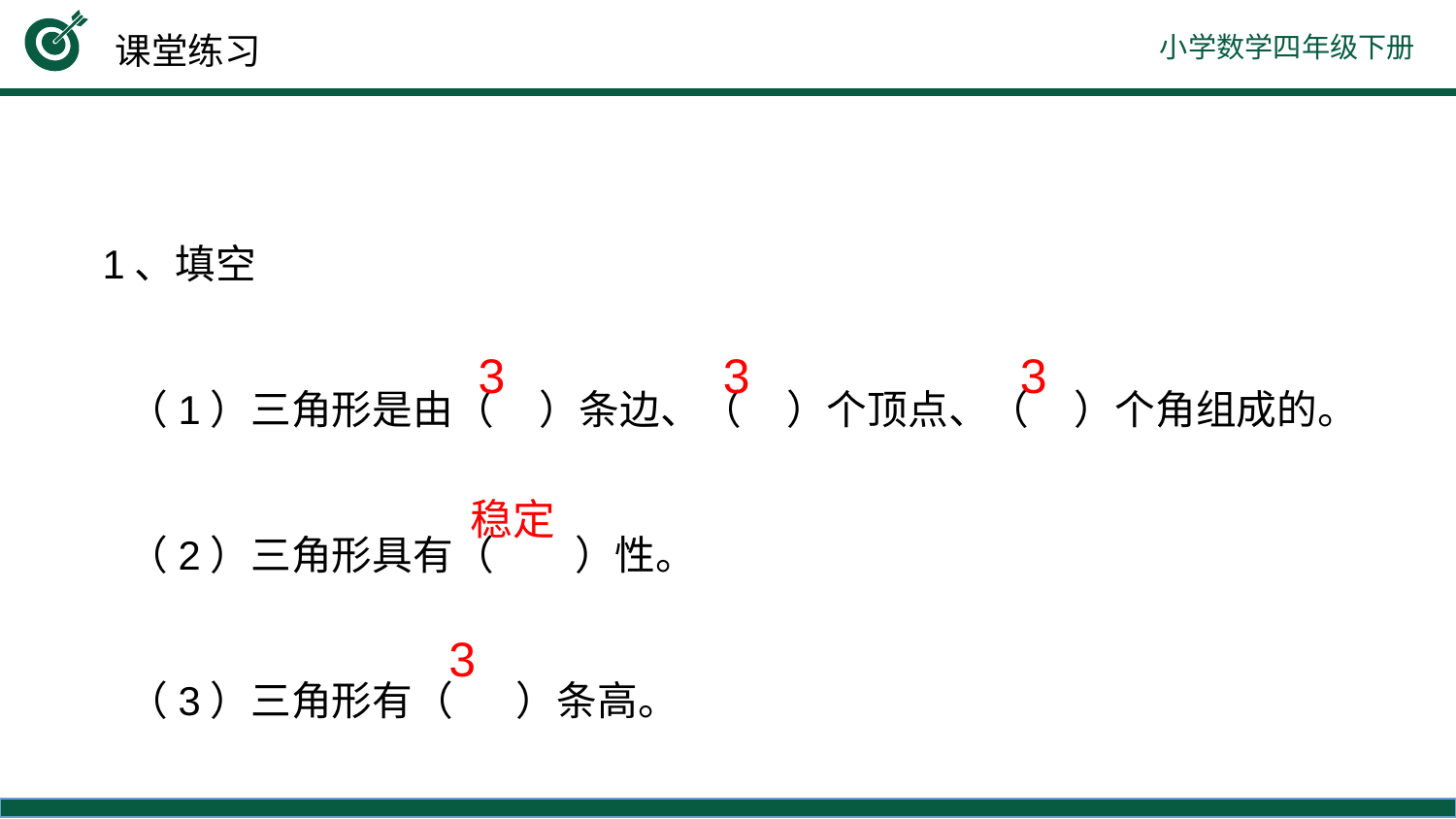

课堂练习
 1、填空
   （1）三角形是由（     ）条边、（     ）个顶点、（     ）个角组成的。
   （2）三角形具有（         ）性。
   （3）三角形有（       ）条高。
3
3
3
稳定
3